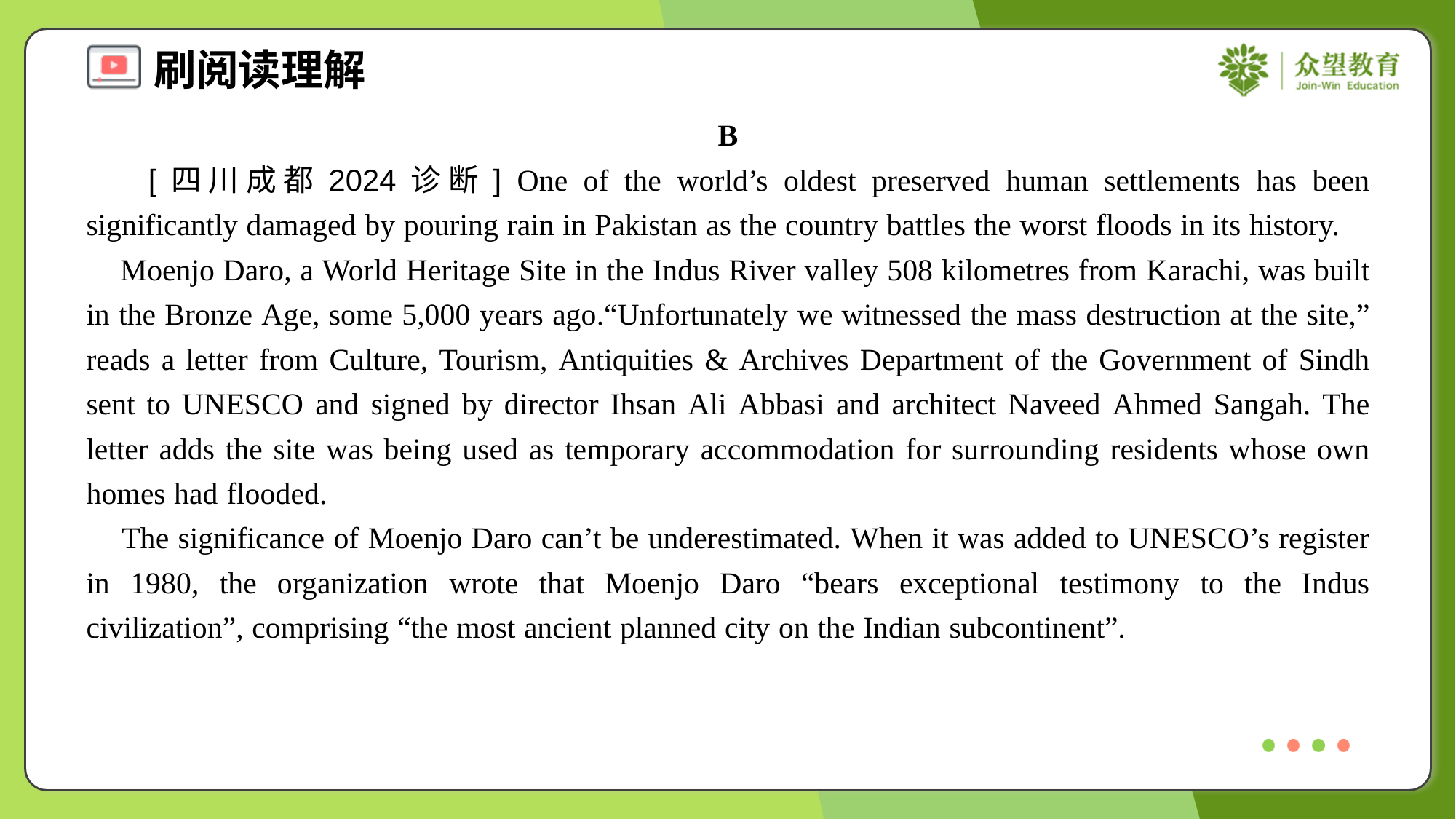

B
    [四川成都2024诊断] One of the world’s oldest preserved human settlements has been significantly damaged by pouring rain in Pakistan as the country battles the worst floods in its history.
    Moenjo Daro, a World Heritage Site in the Indus River valley 508 kilometres from Karachi, was built in the Bronze Age, some 5,000 years ago.“Unfortunately we witnessed the mass destruction at the site,” reads a letter from Culture, Tourism, Antiquities & Archives Department of the Government of Sindh sent to UNESCO and signed by director Ihsan Ali Abbasi and architect Naveed Ahmed Sangah. The letter adds the site was being used as temporary accommodation for surrounding residents whose own homes had flooded.
    The significance of Moenjo Daro can’t be underestimated. When it was added to UNESCO’s register in 1980, the organization wrote that Moenjo Daro “bears exceptional testimony to the Indus civilization”, comprising “the most ancient planned city on the Indian subcontinent”.